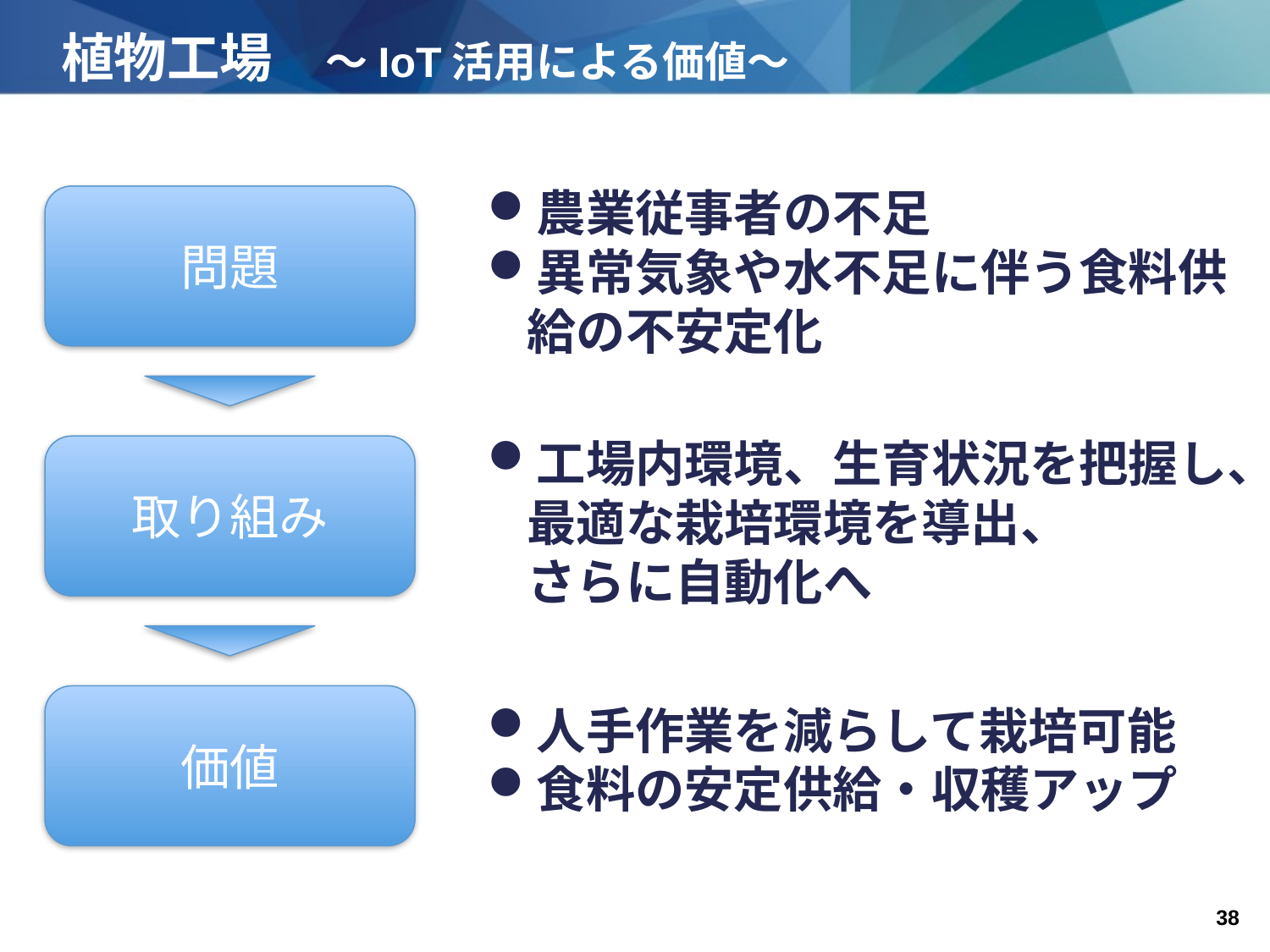

# 植物工場　～IoT活用による価値～
農業従事者の不足
異常気象や水不足に伴う食料供給の不安定化
問題

工場内環境、生育状況を把握し、最適な栽培環境を導出、
さらに自動化へ
取り組み

価値
人手作業を減らして栽培可能
食料の安定供給・収穫アップ
Copyright©2019　 西日本電信電話株式会社
- 38 -